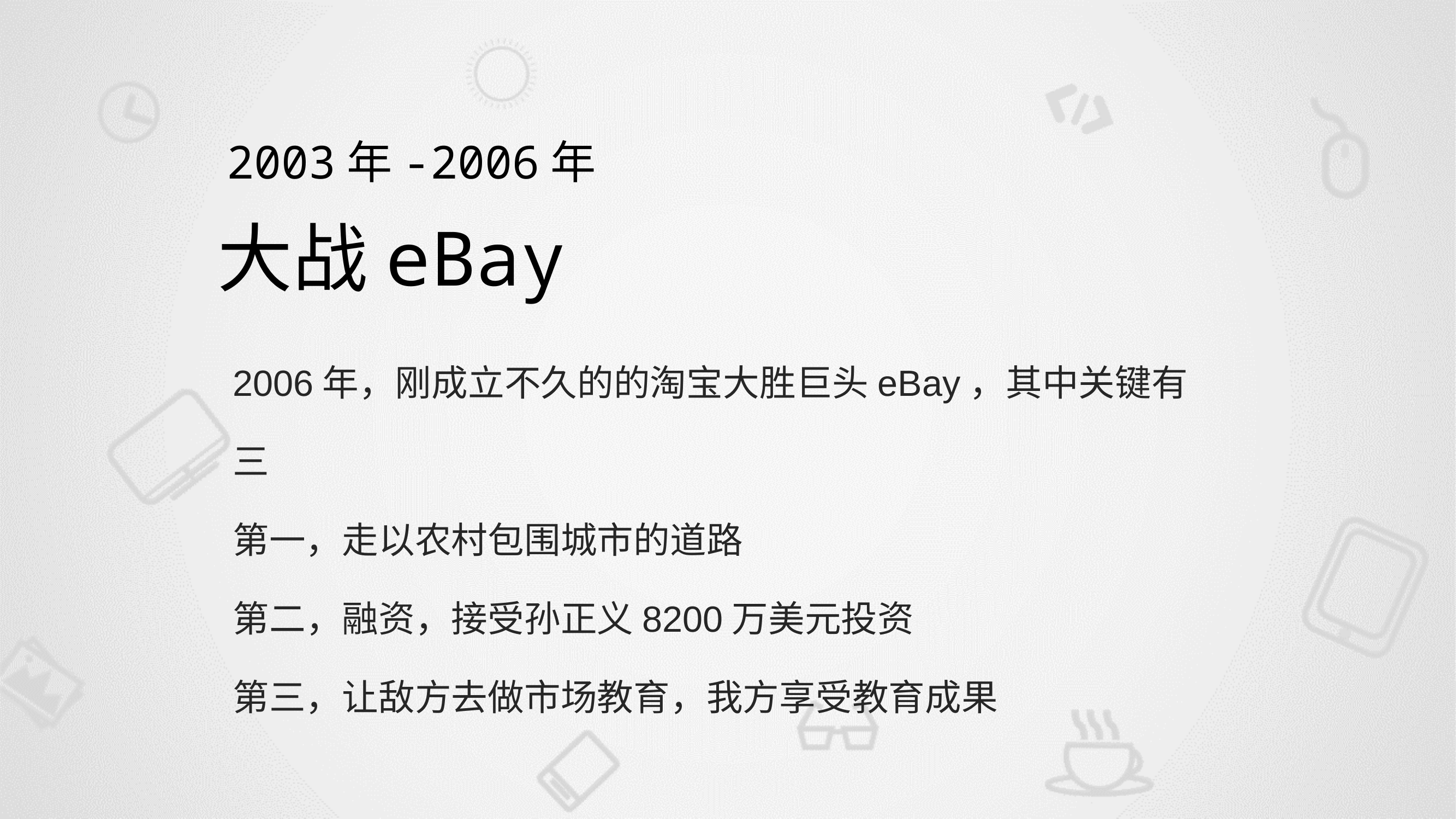

2003年-2006年
大战eBay
2006年，刚成立不久的的淘宝大胜巨头eBay，其中关键有三
第一，走以农村包围城市的道路
第二，融资，接受孙正义8200万美元投资
第三，让敌方去做市场教育，我方享受教育成果